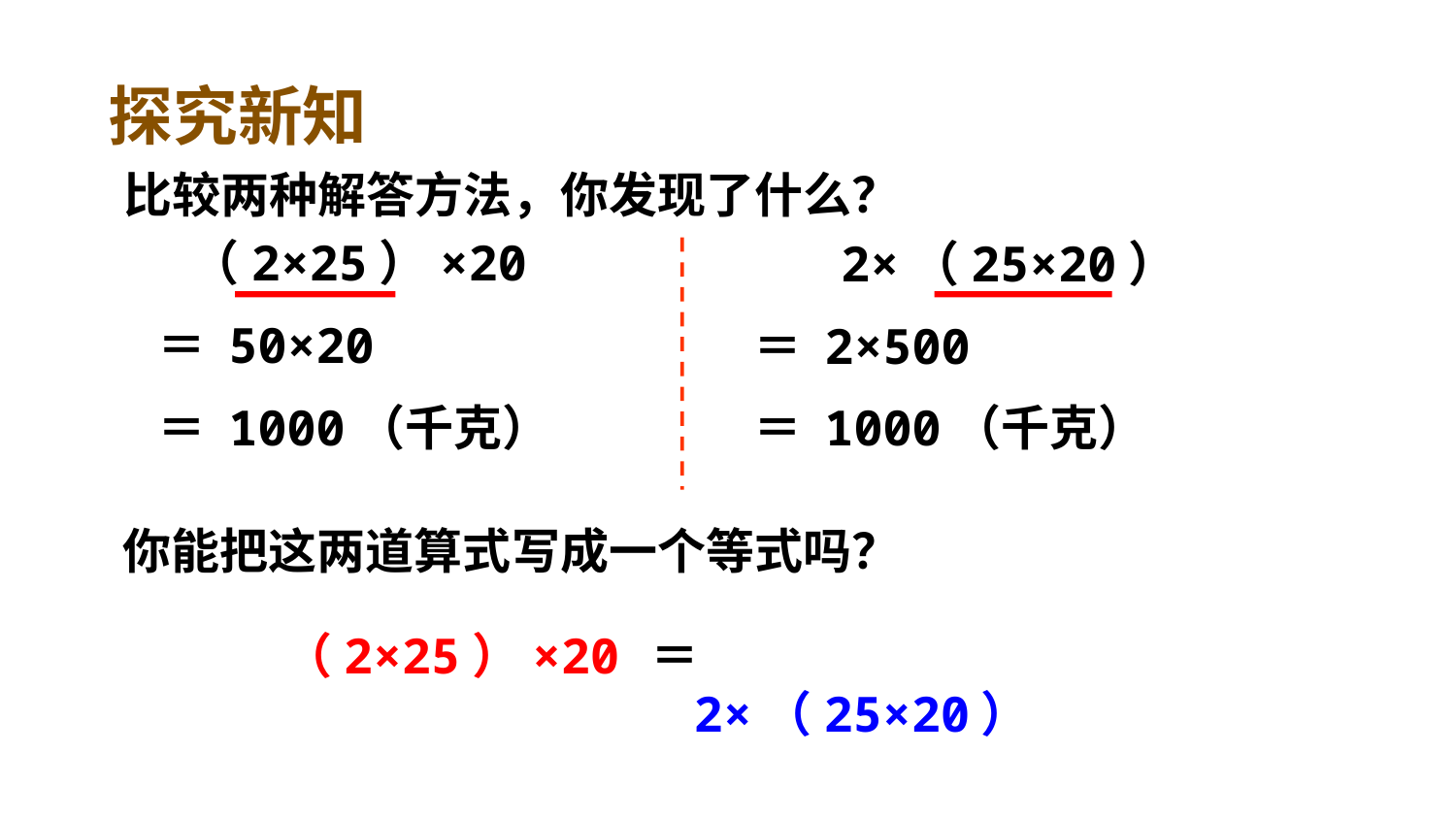

探究新知
比较两种解答方法，你发现了什么？
  （2×25）×20
＝ 50×20
＝ 1000（千克）
   2×（25×20）
＝ 2×500
＝ 1000（千克）

你能把这两道算式写成一个等式吗？
  2×（25×20）
（2×25）×20
＝